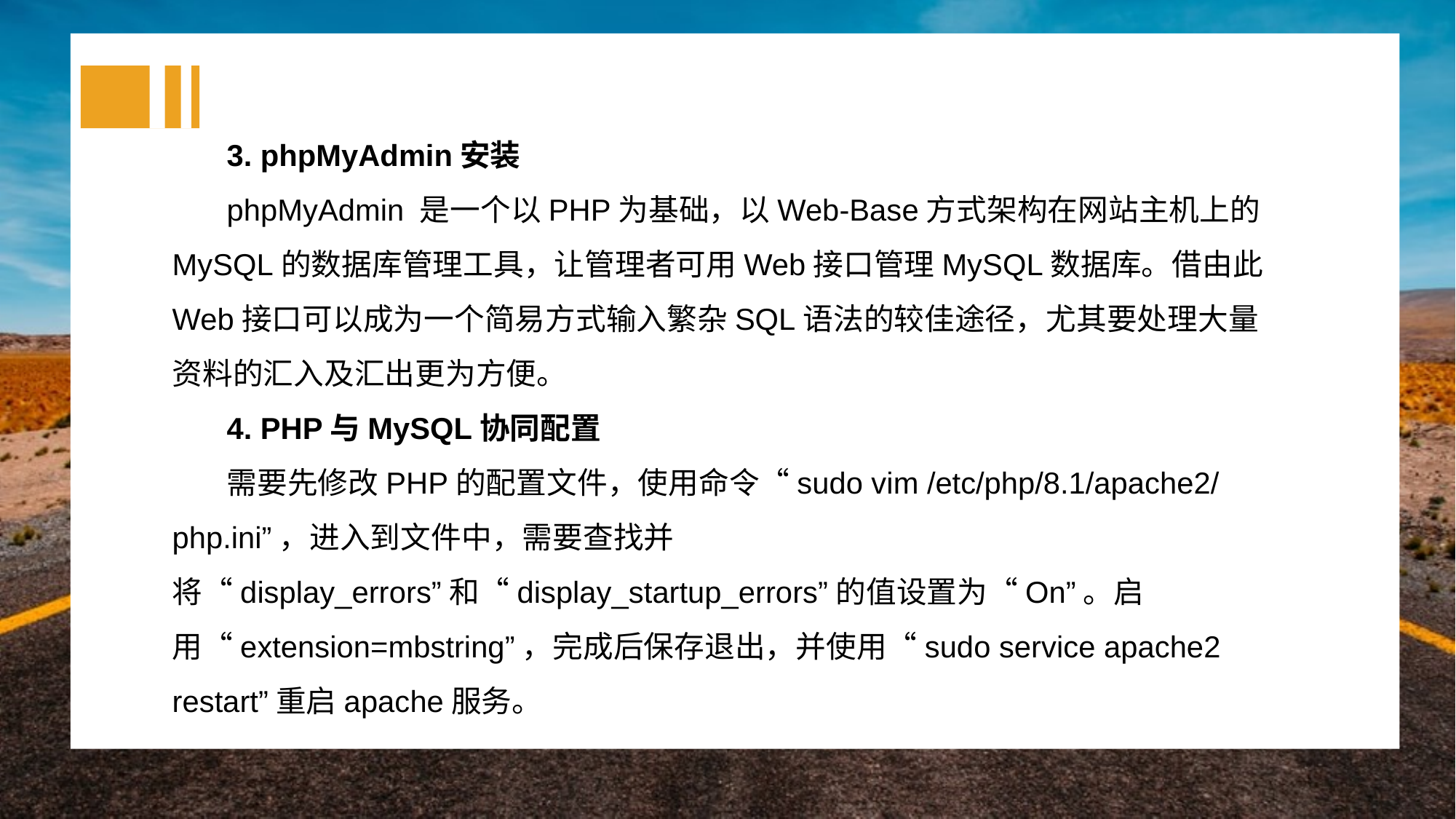

3. phpMyAdmin安装
phpMyAdmin 是一个以PHP为基础，以Web-Base方式架构在网站主机上的MySQL的数据库管理工具，让管理者可用Web接口管理MySQL数据库。借由此Web接口可以成为一个简易方式输入繁杂SQL语法的较佳途径，尤其要处理大量资料的汇入及汇出更为方便。
4. PHP与MySQL协同配置
需要先修改PHP的配置文件，使用命令“sudo vim /etc/php/8.1/apache2/php.ini”，进入到文件中，需要查找并将“display_errors”和“display_startup_errors”的值设置为“On”。启用“extension=mbstring”，完成后保存退出，并使用“sudo service apache2 restart”重启apache服务。